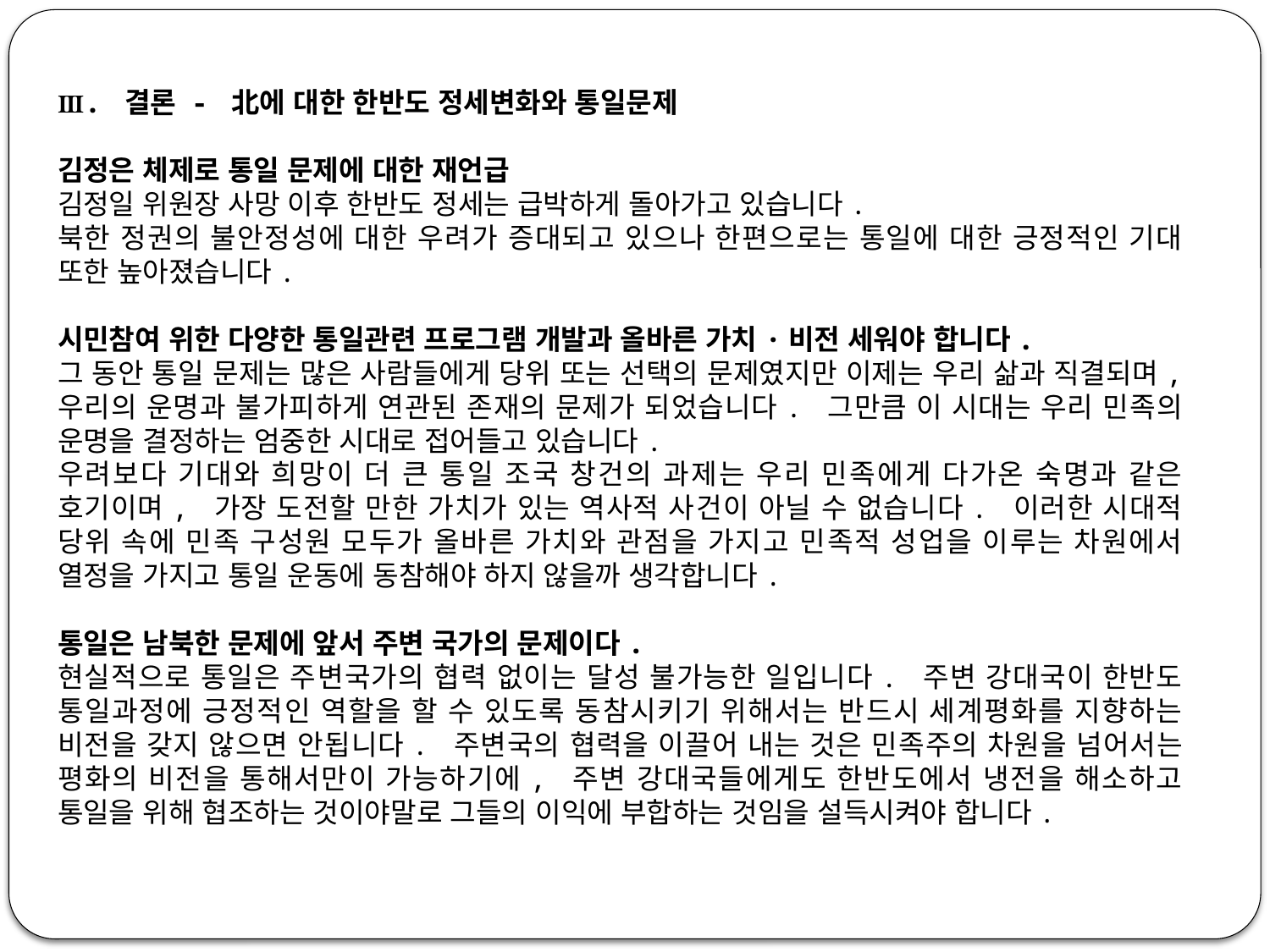

Ⅲ. 결론 - 北에 대한 한반도 정세변화와 통일문제

김정은 체제로 통일 문제에 대한 재언급
김정일 위원장 사망 이후 한반도 정세는 급박하게 돌아가고 있습니다.
북한 정권의 불안정성에 대한 우려가 증대되고 있으나 한편으로는 통일에 대한 긍정적인 기대 또한 높아졌습니다.

시민참여 위한 다양한 통일관련 프로그램 개발과 올바른 가치·비전 세워야 합니다.
그 동안 통일 문제는 많은 사람들에게 당위 또는 선택의 문제였지만 이제는 우리 삶과 직결되며, 우리의 운명과 불가피하게 연관된 존재의 문제가 되었습니다. 그만큼 이 시대는 우리 민족의 운명을 결정하는 엄중한 시대로 접어들고 있습니다.
우려보다 기대와 희망이 더 큰 통일 조국 창건의 과제는 우리 민족에게 다가온 숙명과 같은 호기이며, 가장 도전할 만한 가치가 있는 역사적 사건이 아닐 수 없습니다. 이러한 시대적 당위 속에 민족 구성원 모두가 올바른 가치와 관점을 가지고 민족적 성업을 이루는 차원에서 열정을 가지고 통일 운동에 동참해야 하지 않을까 생각합니다.

통일은 남북한 문제에 앞서 주변 국가의 문제이다.
현실적으로 통일은 주변국가의 협력 없이는 달성 불가능한 일입니다. 주변 강대국이 한반도 통일과정에 긍정적인 역할을 할 수 있도록 동참시키기 위해서는 반드시 세계평화를 지향하는 비전을 갖지 않으면 안됩니다. 주변국의 협력을 이끌어 내는 것은 민족주의 차원을 넘어서는 평화의 비전을 통해서만이 가능하기에, 주변 강대국들에게도 한반도에서 냉전을 해소하고 통일을 위해 협조하는 것이야말로 그들의 이익에 부합하는 것임을 설득시켜야 합니다.